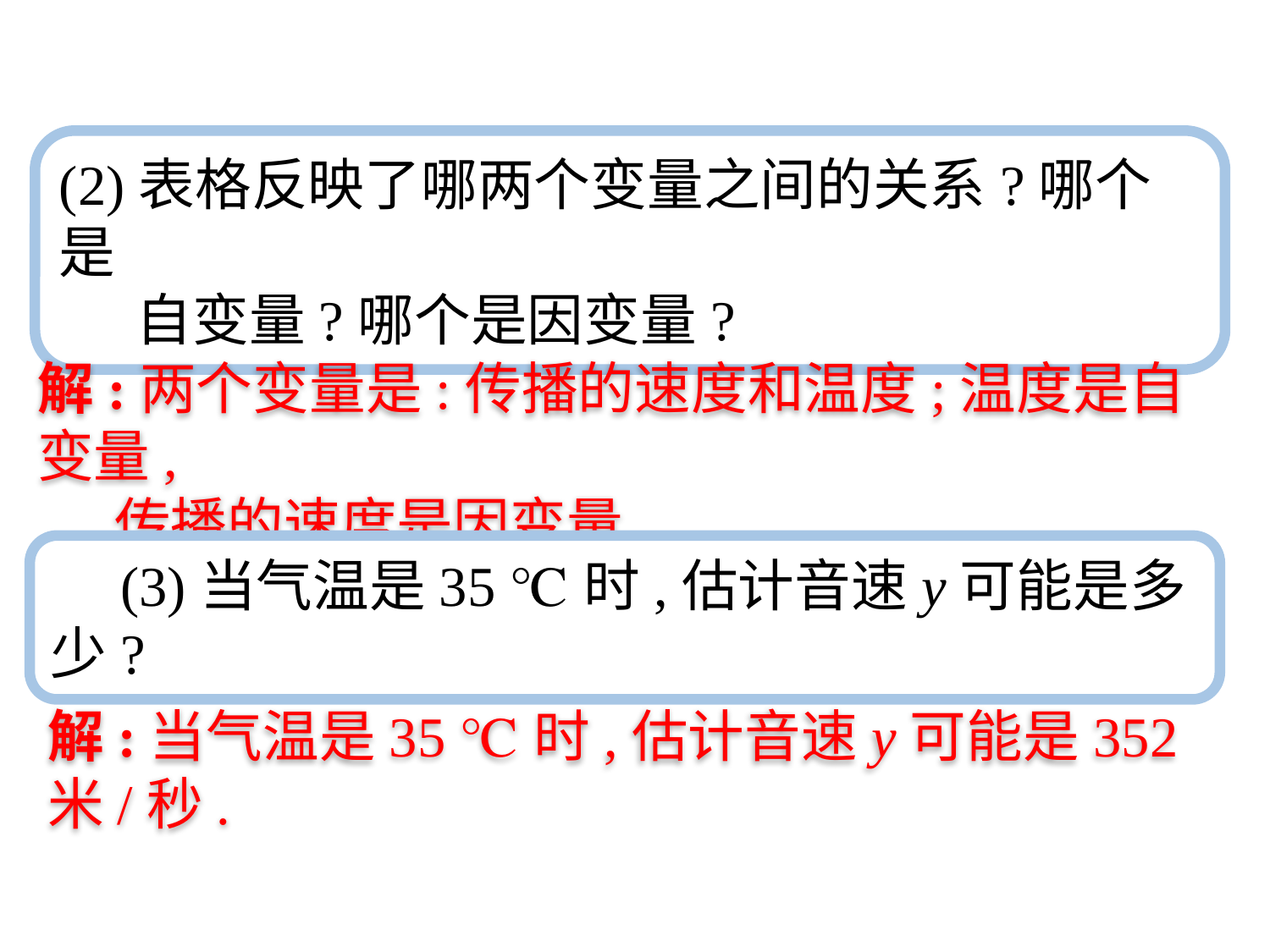

(2)表格反映了哪两个变量之间的关系?哪个是
     自变量?哪个是因变量?
解:两个变量是:传播的速度和温度;温度是自变量,
     传播的速度是因变量.
　(3)当气温是35 ℃时,估计音速y可能是多少?
解:当气温是35 ℃时,估计音速y可能是352米/秒.